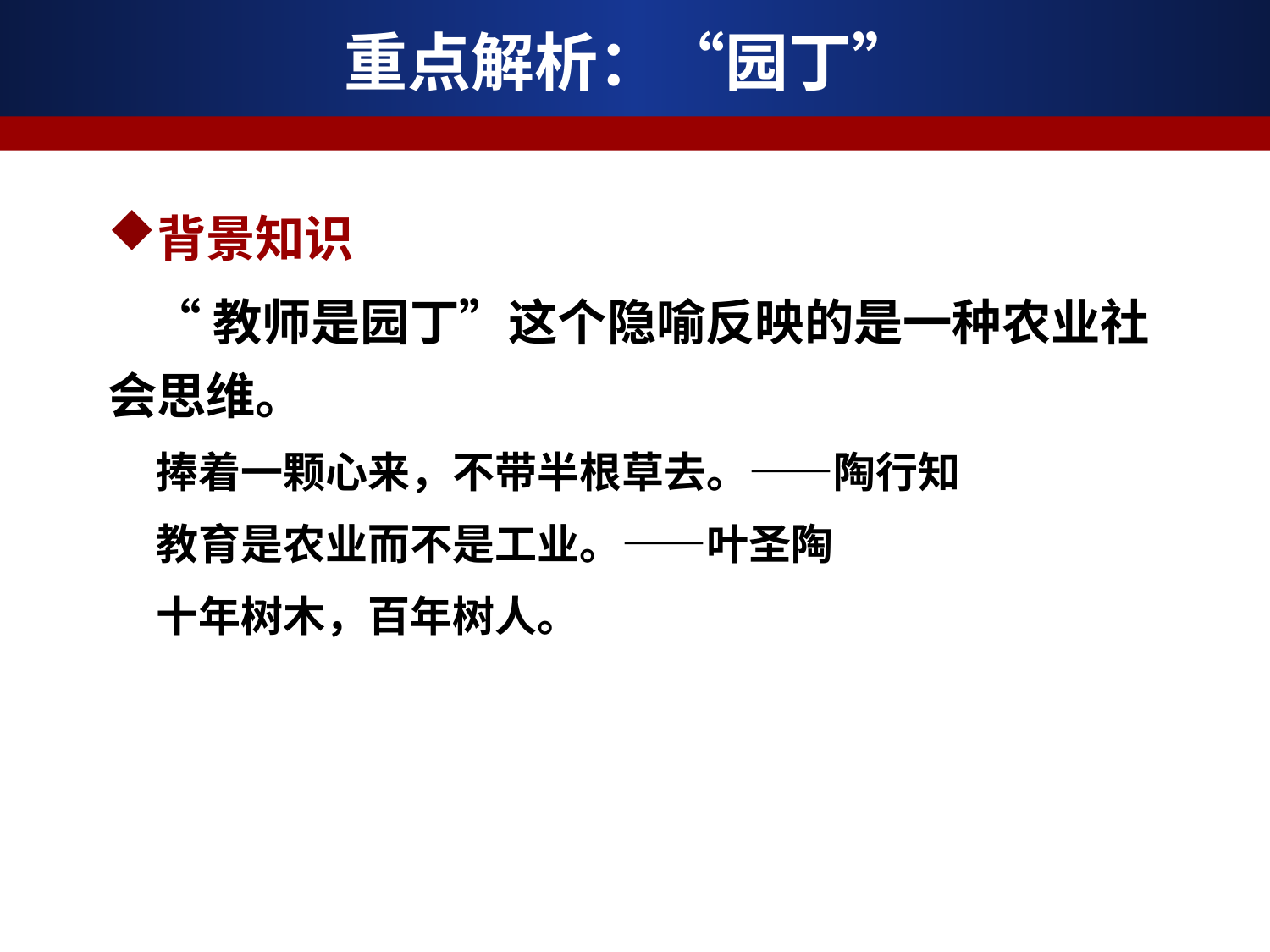

# 重点解析：“园丁”
背景知识
    “教师是园丁”这个隐喻反映的是一种农业社会思维。
    捧着一颗心来，不带半根草去。——陶行知
    教育是农业而不是工业。——叶圣陶
    十年树木，百年树人。